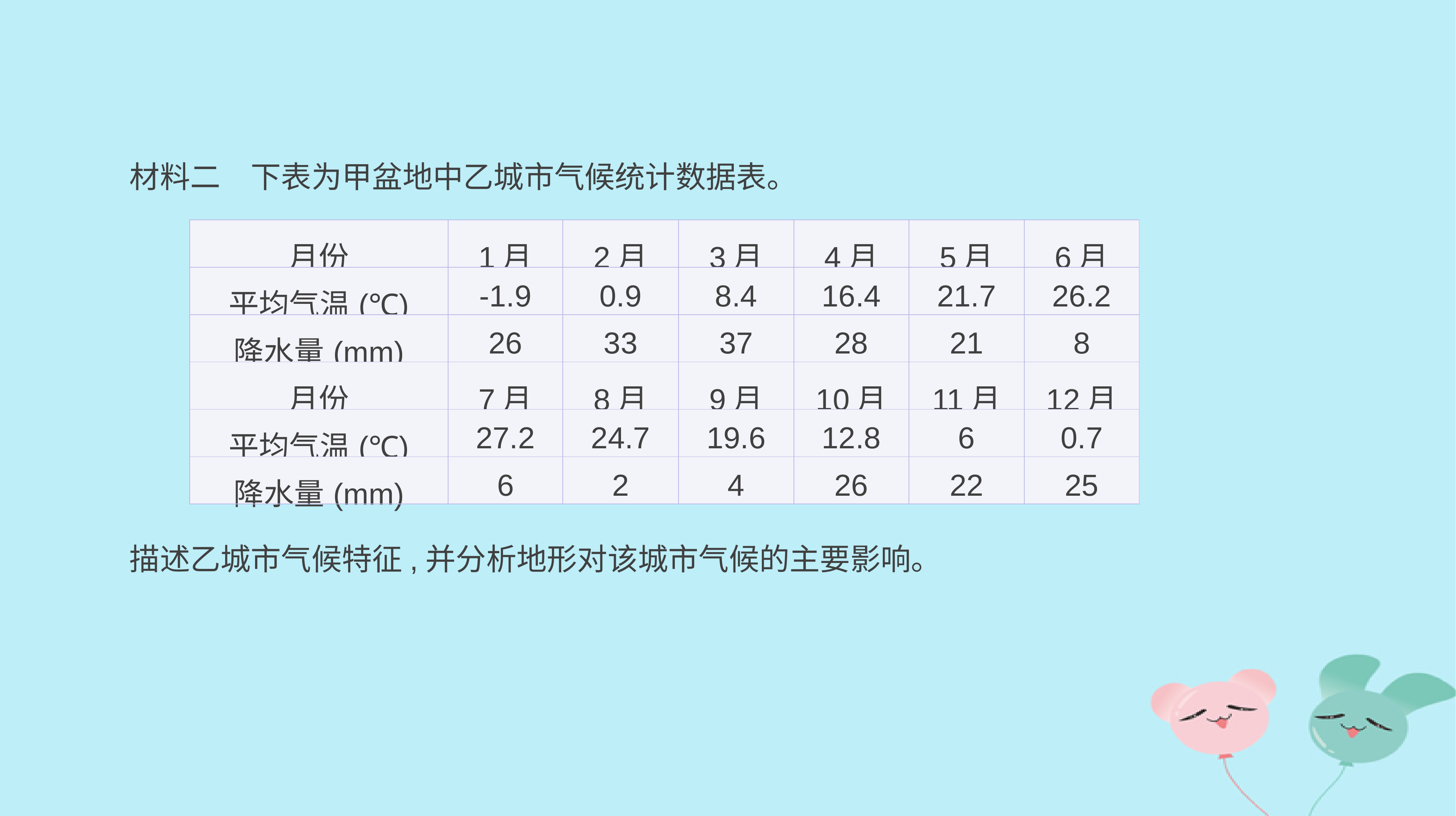

材料二　下表为甲盆地中乙城市气候统计数据表。

描述乙城市气候特征,并分析地形对该城市气候的主要影响。
| 月份 | 1月 | 2月 | 3月 | 4月 | 5月 | 6月 |
| --- | --- | --- | --- | --- | --- | --- |
| 平均气温(℃) | -1.9 | 0.9 | 8.4 | 16.4 | 21.7 | 26.2 |
| 降水量(mm) | 26 | 33 | 37 | 28 | 21 | 8 |
| 月份 | 7月 | 8月 | 9月 | 10月 | 11月 | 12月 |
| 平均气温(℃) | 27.2 | 24.7 | 19.6 | 12.8 | 6 | 0.7 |
| 降水量(mm) | 6 | 2 | 4 | 26 | 22 | 25 |